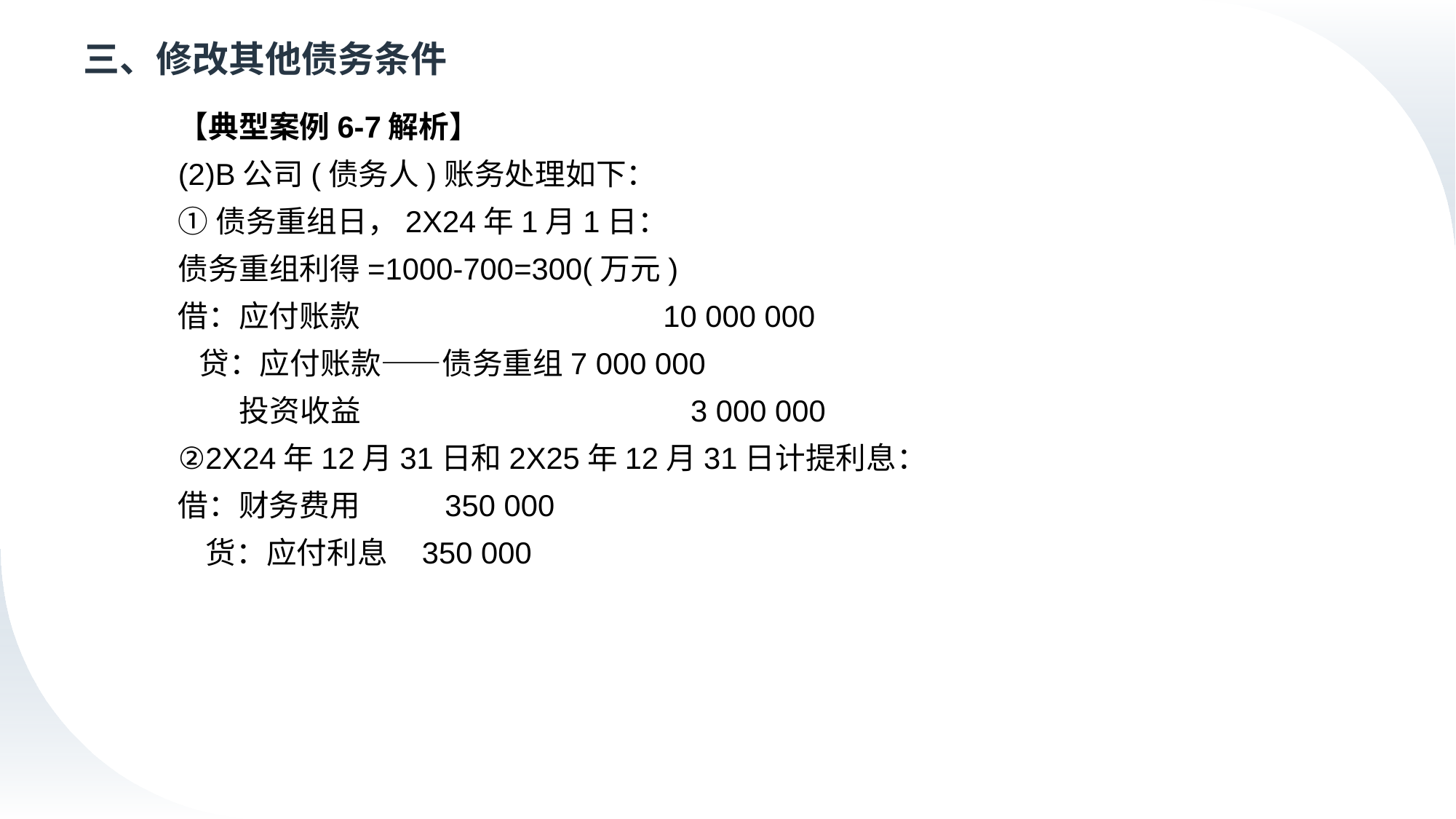

# 三、修改其他债务条件
【典型案例6-7解析】
(2)B公司(债务人)账务处理如下：
①债务重组日，2X24年1月1日：
债务重组利得=1000-700=300(万元)
借：应付账款	   	   	10 000 000
  贷：应付账款——债务重组7 000 000
        投资收益		   	   3 000 000
②2X24年12月31日和2X25年12月31日计提利息：
借：财务费用	350 000
   货：应付利息    350 000